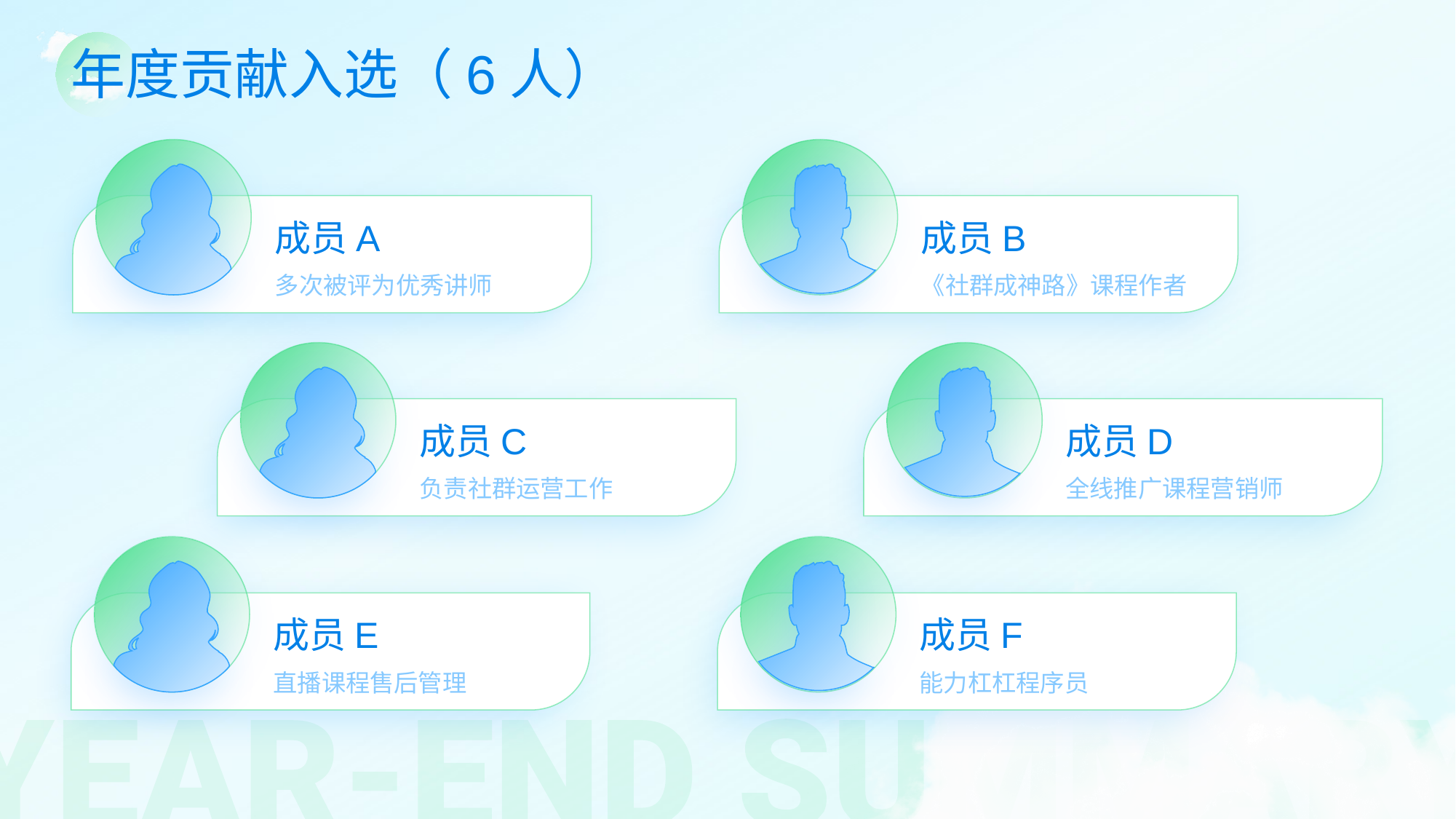

年度贡献入选（6人）

成员A
多次被评为优秀讲师
成员B
《社群成神路》课程作者

成员C
负责社群运营工作
成员D
全线推广课程营销师

成员E
直播课程售后管理
成员F
能力杠杠程序员